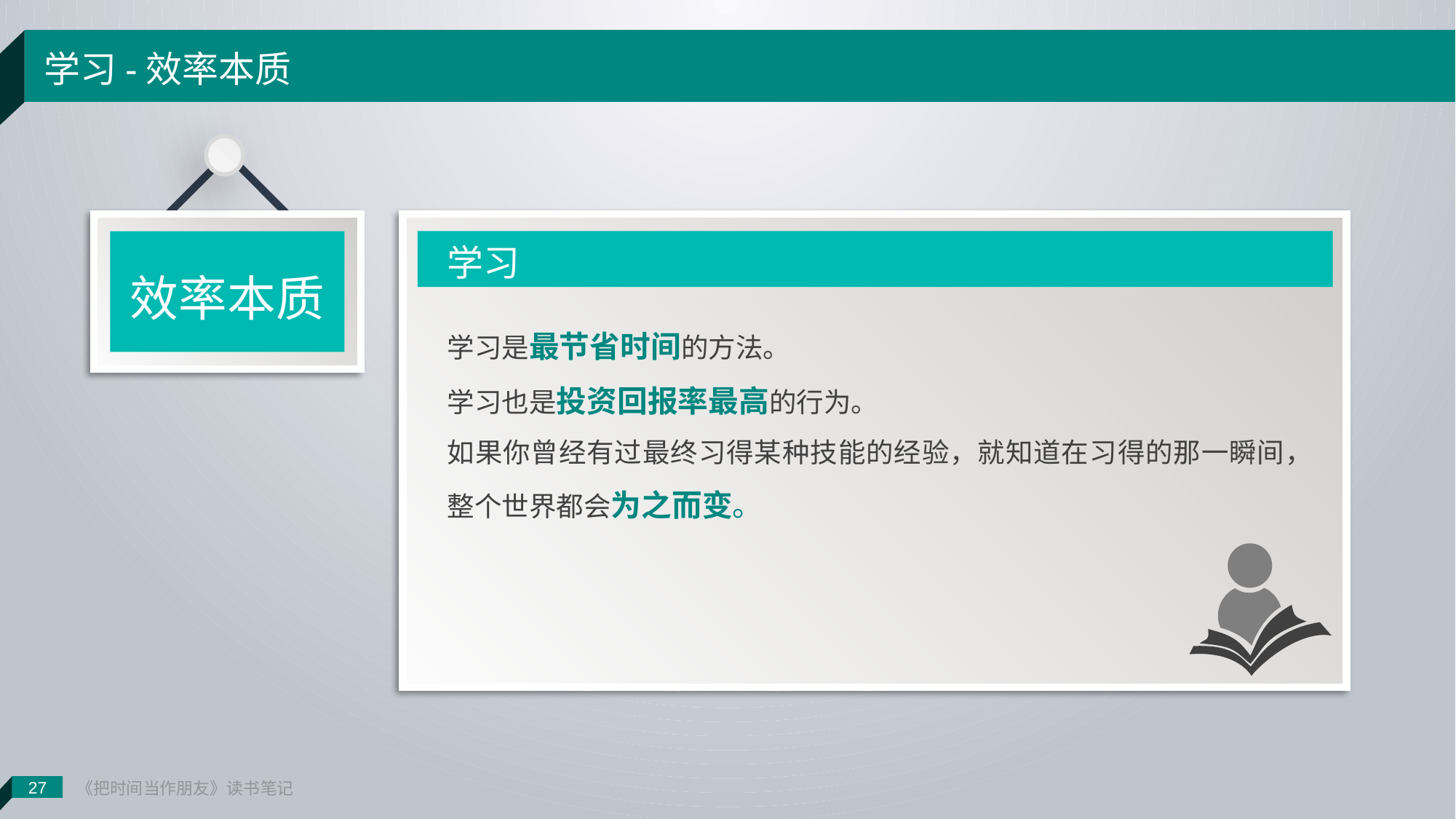

27
《把时间当作朋友》读书笔记

学习-效率本质

学习
学习是最节省时间的方法。
学习也是投资回报率最高的行为。
如果你曾经有过最终习得某种技能的经验，就知道在习得的那一瞬间，整个世界都会为之而变。

效率本质